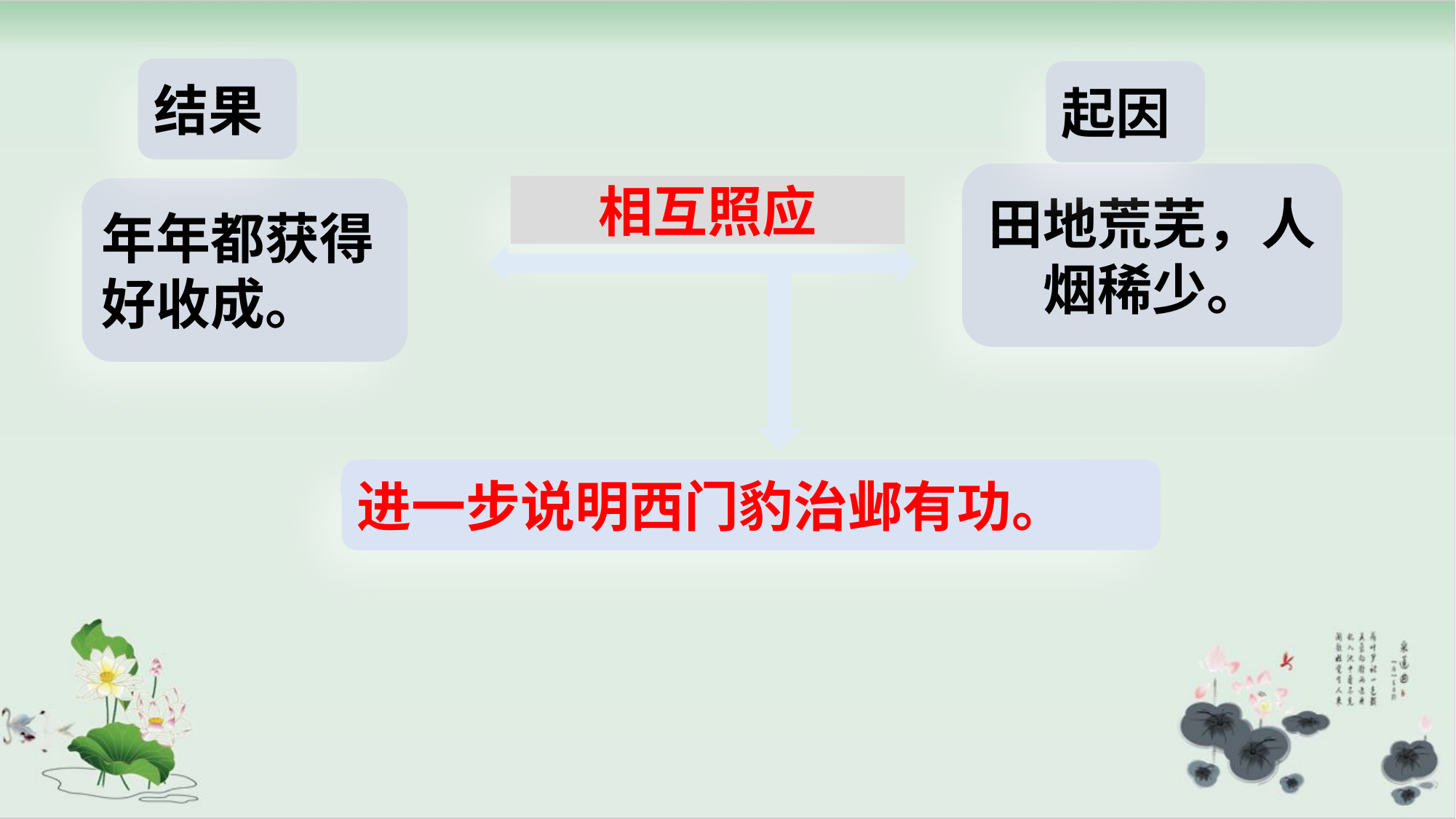

结果
起因
田地荒芜，人烟稀少。
相互照应
年年都获得好收成。

进一步说明西门豹治邺有功。